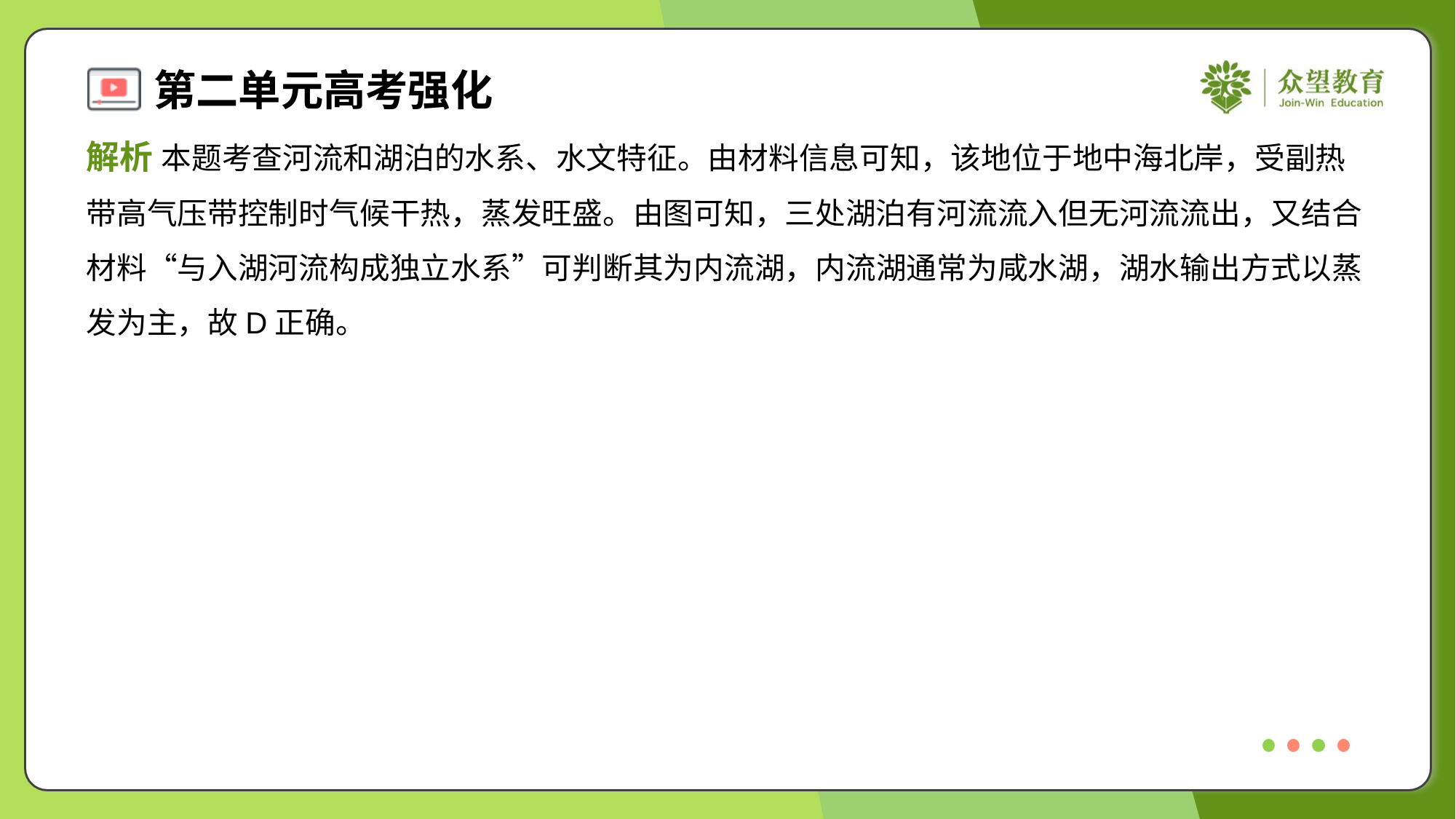

解析 本题考查河流和湖泊的水系、水文特征。由材料信息可知，该地位于地中海北岸，受副热
带高气压带控制时气候干热，蒸发旺盛。由图可知，三处湖泊有河流流入但无河流流出，又结合
材料“与入湖河流构成独立水系”可判断其为内流湖，内流湖通常为咸水湖，湖水输出方式以蒸
发为主，故D正确。